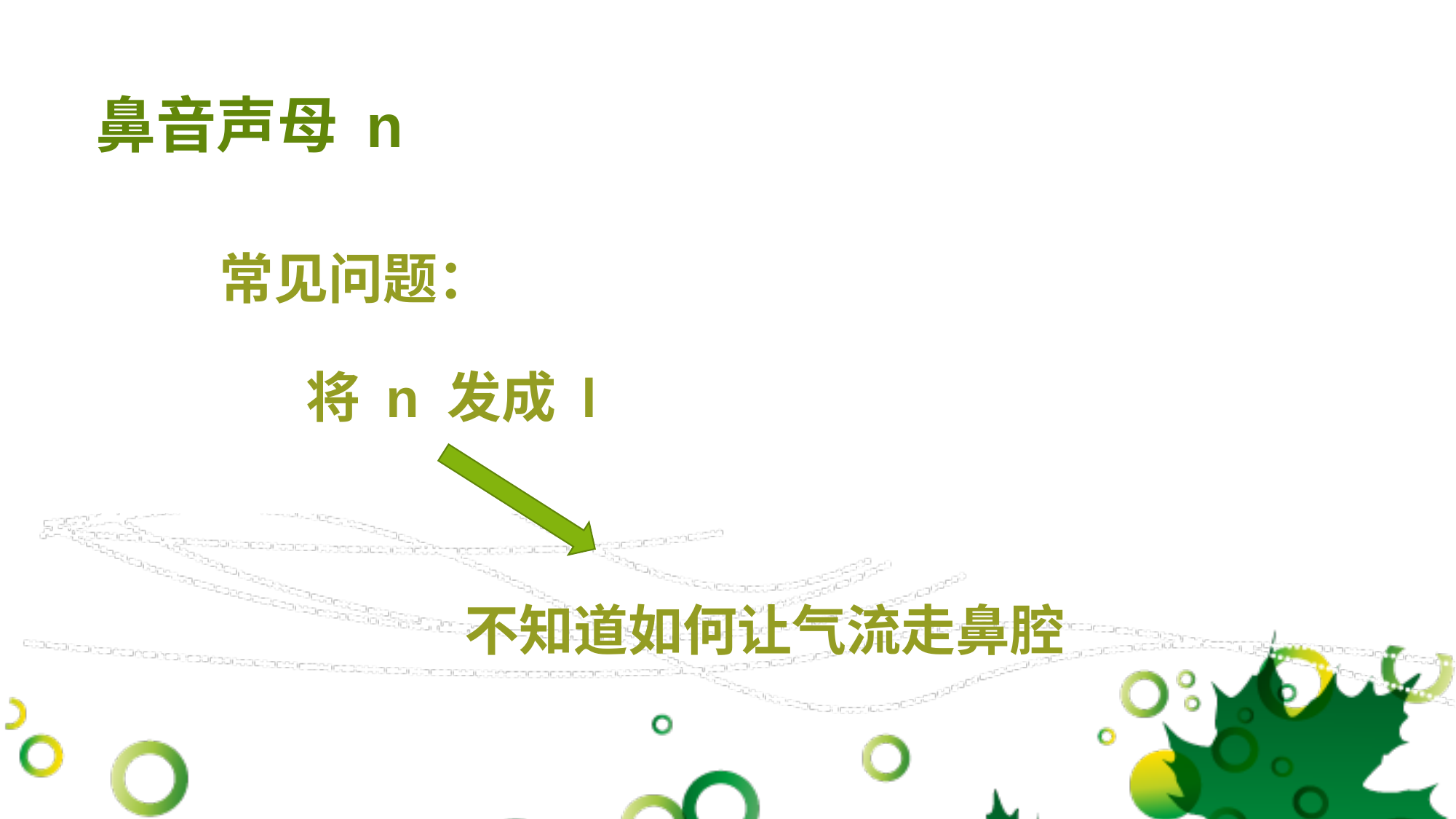

# 鼻音声母 n
   常见问题：
          将 n 发成 l

 不知道如何让气流走鼻腔